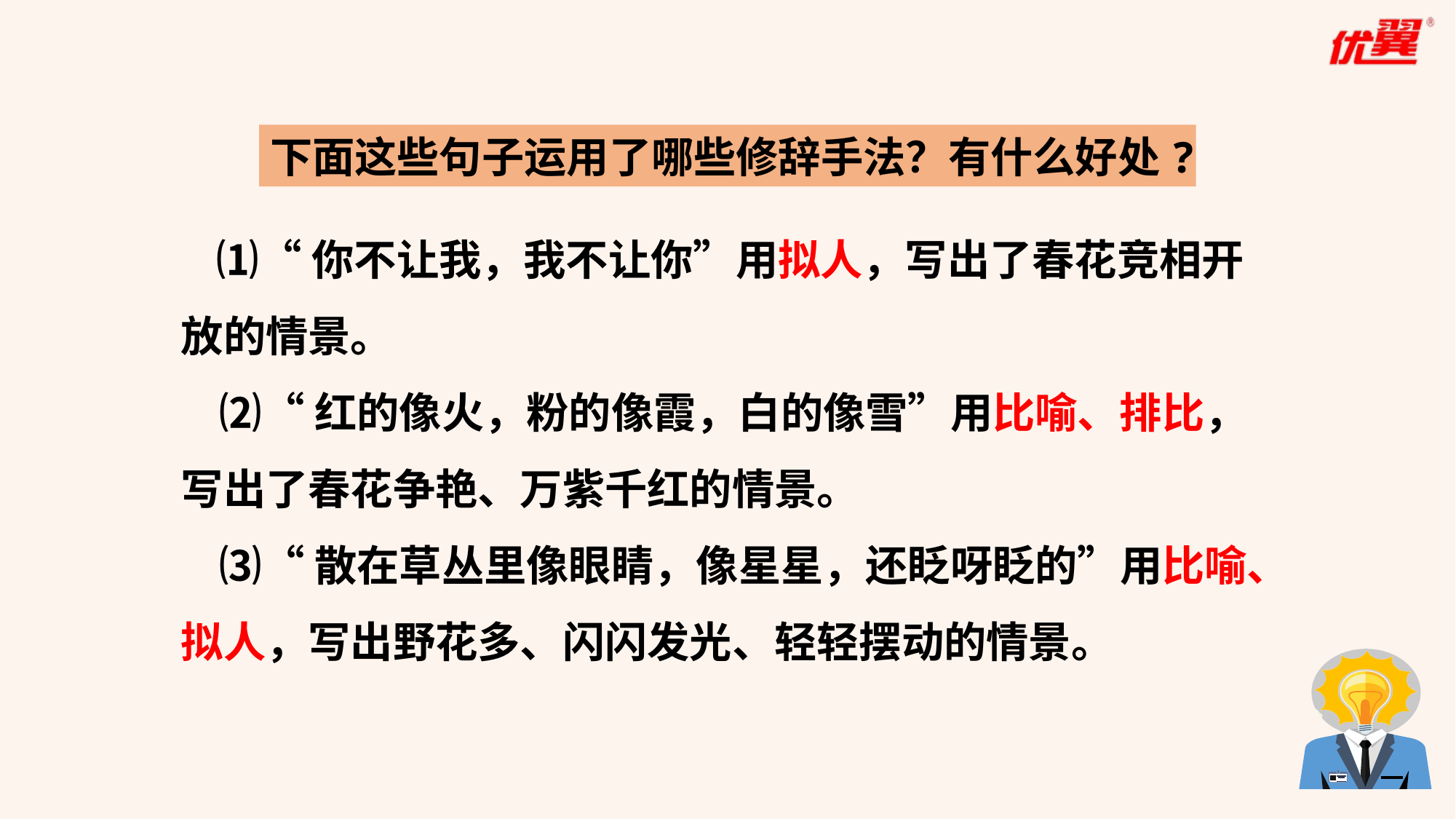

下面这些句子运用了哪些修辞手法？有什么好处?
    ⑴“你不让我，我不让你”用拟人，写出了春花竞相开放的情景。
    ⑵“红的像火，粉的像霞，白的像雪”用比喻、排比，写出了春花争艳、万紫千红的情景。
    ⑶“散在草丛里像眼睛，像星星，还眨呀眨的”用比喻、拟人，写出野花多、闪闪发光、轻轻摆动的情景。